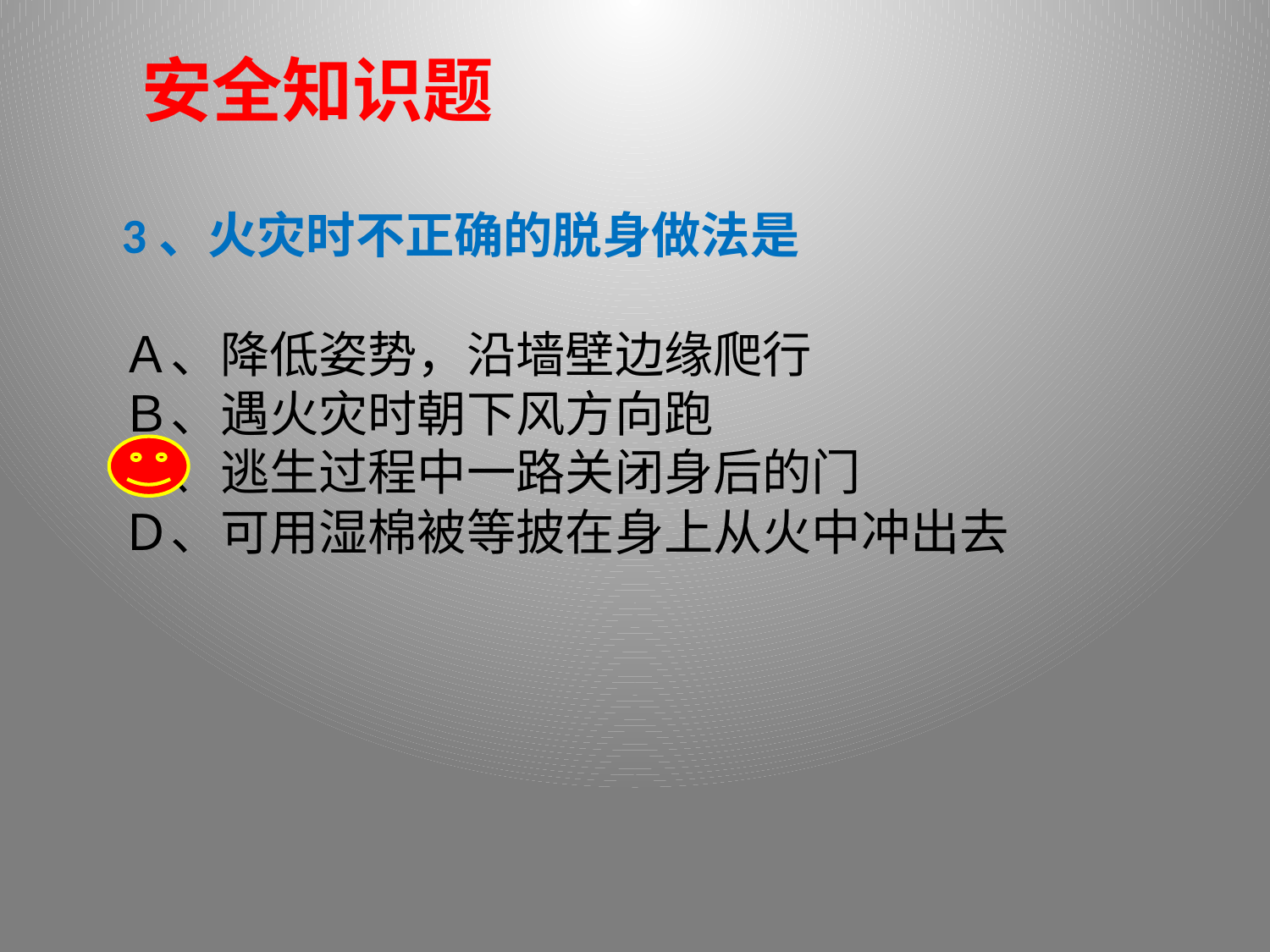

安全知识题
3、火灾时不正确的脱身做法是

Ａ、降低姿势，沿墙壁边缘爬行
Ｂ、遇火灾时朝下风方向跑
Ｃ、逃生过程中一路关闭身后的门
Ｄ、可用湿棉被等披在身上从火中冲出去